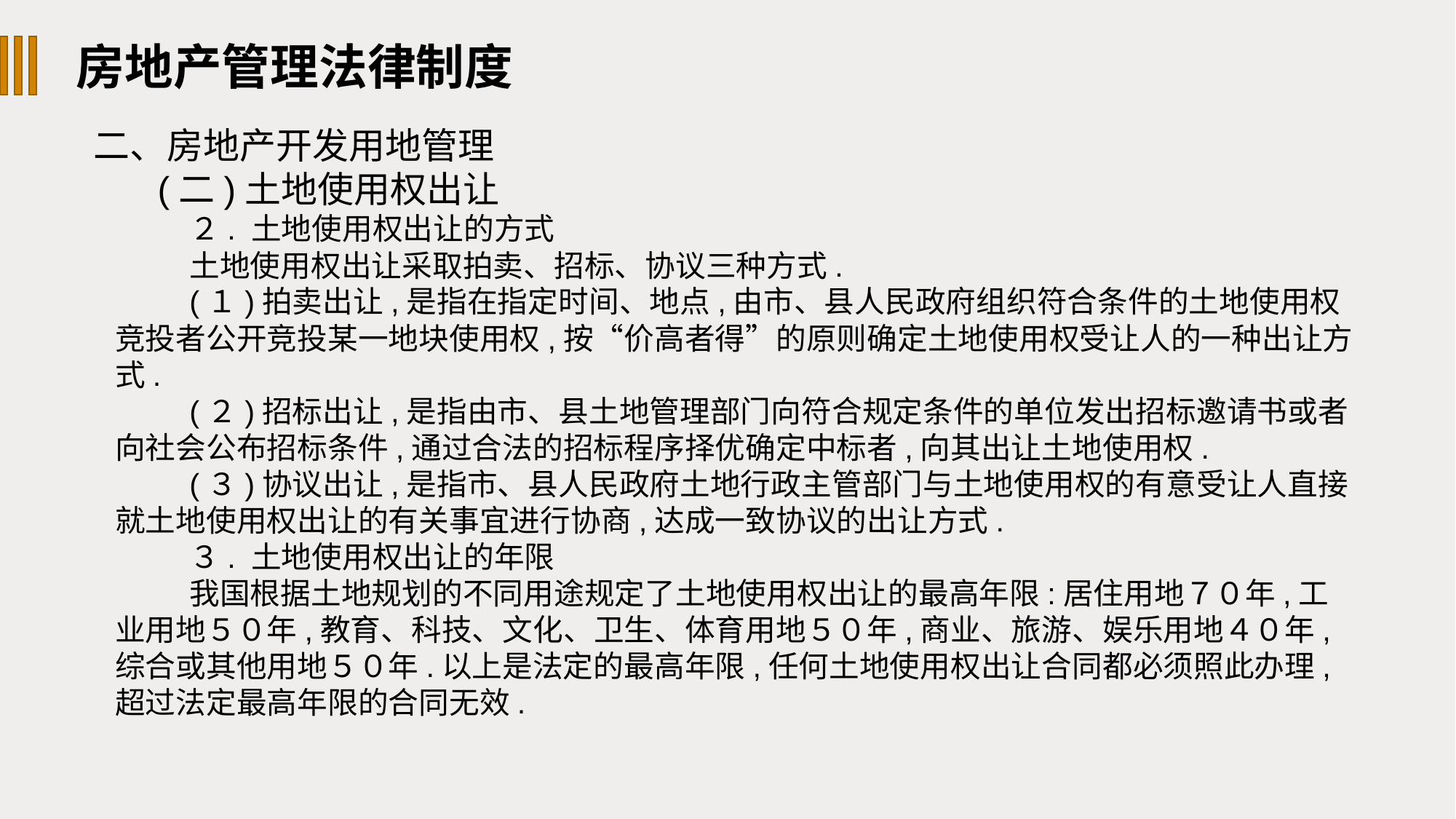

房地产管理法律制度

二、房地产开发用地管理
(二)土地使用权出让
２. 土地使用权出让的方式
土地使用权出让采取拍卖、招标、协议三种方式.
(１)拍卖出让,是指在指定时间、地点,由市、县人民政府组织符合条件的土地使用权竞投者公开竞投某一地块使用权,按“价高者得”的原则确定土地使用权受让人的一种出让方式.
(２)招标出让,是指由市、县土地管理部门向符合规定条件的单位发出招标邀请书或者向社会公布招标条件,通过合法的招标程序择优确定中标者,向其出让土地使用权.
(３)协议出让,是指市、县人民政府土地行政主管部门与土地使用权的有意受让人直接就土地使用权出让的有关事宜进行协商,达成一致协议的出让方式.
３. 土地使用权出让的年限
我国根据土地规划的不同用途规定了土地使用权出让的最高年限:居住用地７０年,工业用地５０年,教育、科技、文化、卫生、体育用地５０年,商业、旅游、娱乐用地４０年,综合或其他用地５０年.以上是法定的最高年限,任何土地使用权出让合同都必须照此办理,超过法定最高年限的合同无效.